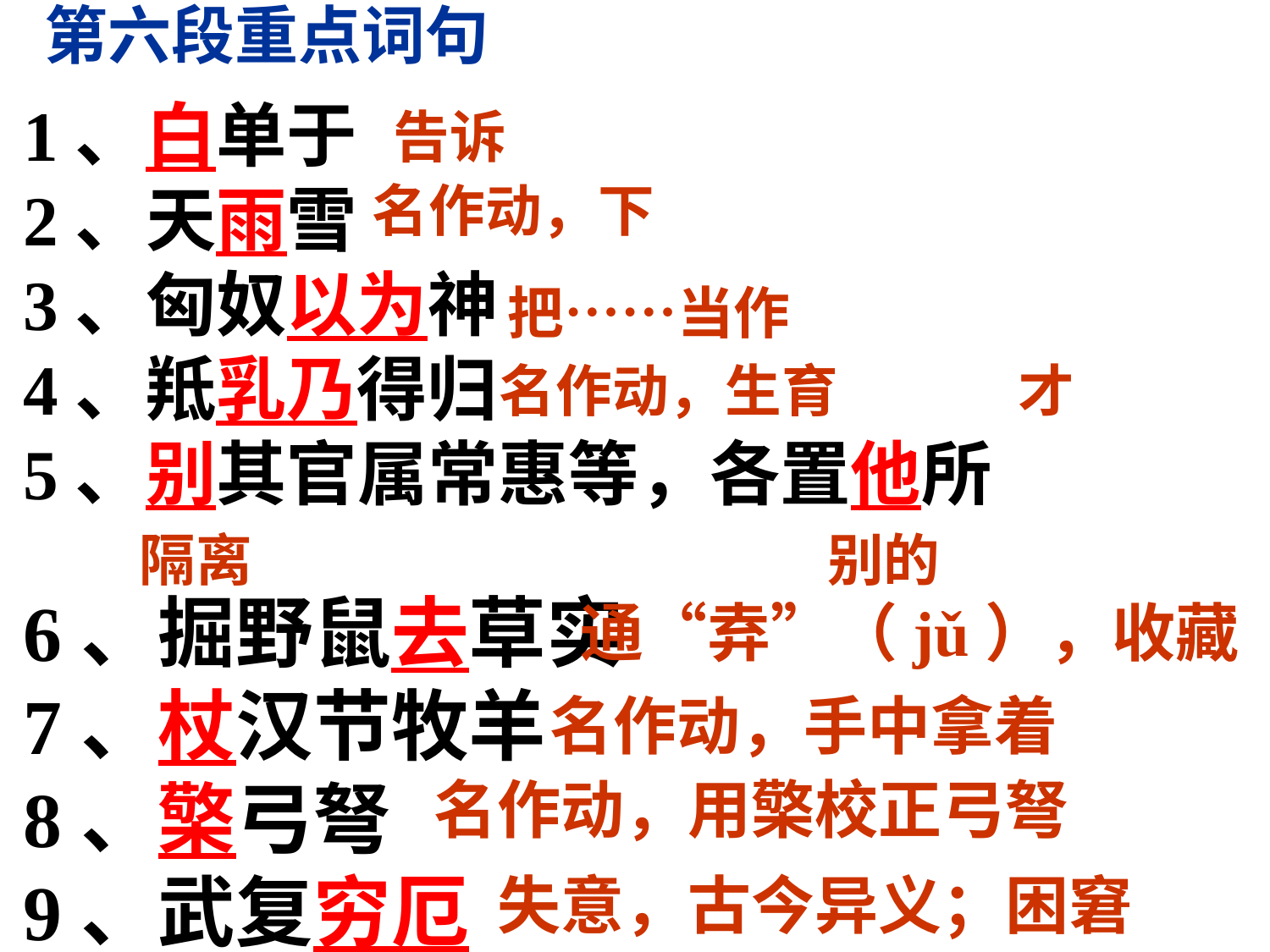

第六段重点词句
1、白单于
2、天雨雪
3、匈奴以为神
4、羝乳乃得归
5、别其官属常惠等，各置他所
告诉
名作动，下
把……当作
名作动，生育
才
隔离
别的
6、掘野鼠去草实
7、杖汉节牧羊
8、檠弓弩
9、武复穷厄
通“弆”（jǔ），收藏

名作动，手中拿着
名作动，用檠校正弓弩
失意，古今异义；困窘